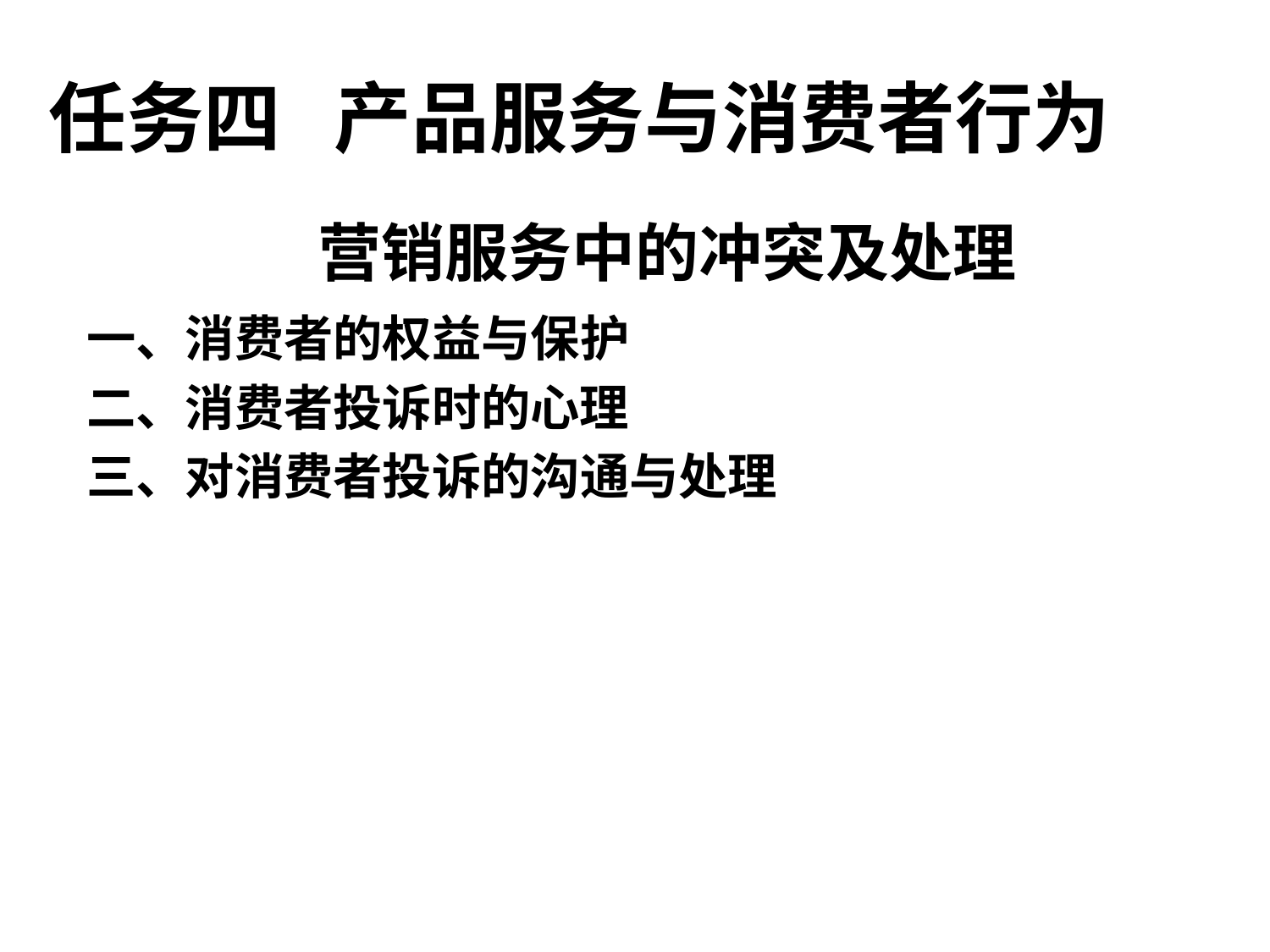

任务四   产品服务与消费者行为
营销服务中的冲突及处理

一、消费者的权益与保护
二、消费者投诉时的心理
三、对消费者投诉的沟通与处理